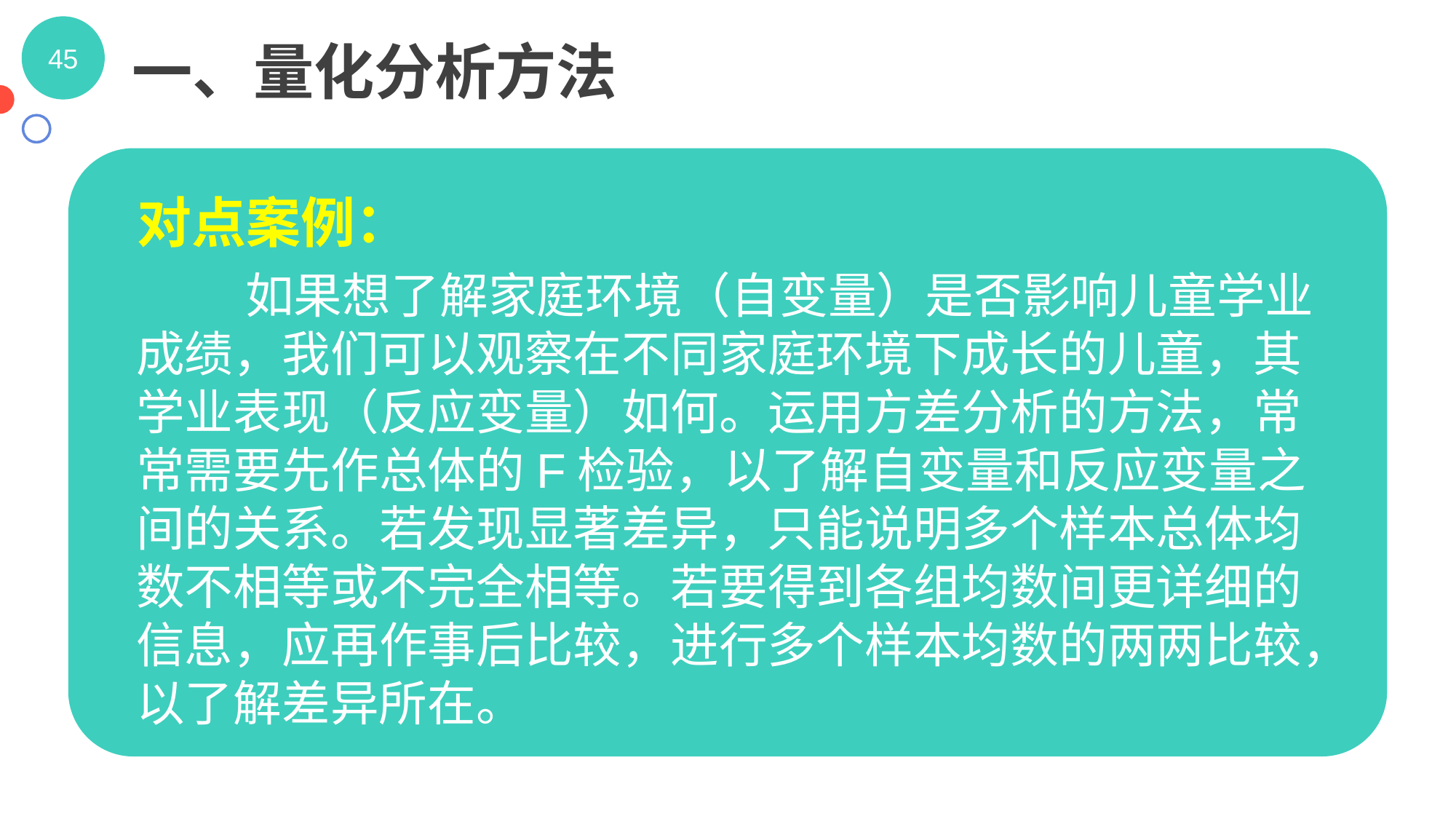

一、量化分析方法

对点案例：
	如果想了解家庭环境（自变量）是否影响儿童学业成绩，我们可以观察在不同家庭环境下成长的儿童，其学业表现（反应变量）如何。运用方差分析的方法，常 常需要先作总体的F检验，以了解自变量和反应变量之间的关系。若发现显著差异，只能说明多个样本总体均数不相等或不完全相等。若要得到各组均数间更详细的信息，应再作事后比较，进行多个样本均数的两两比较，以了解差异所在。